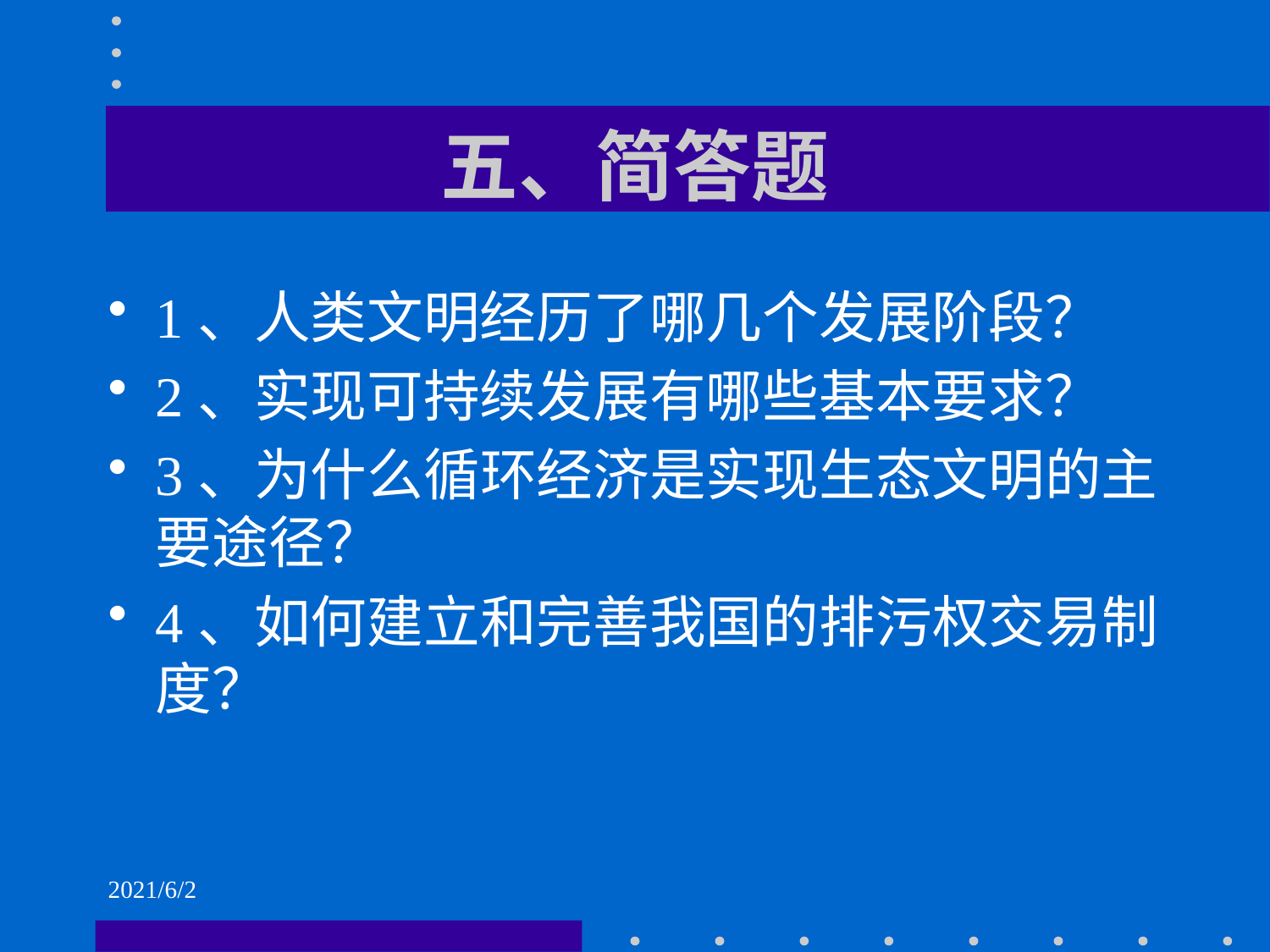

# 五、简答题
1、人类文明经历了哪几个发展阶段？
2、实现可持续发展有哪些基本要求？
3、为什么循环经济是实现生态文明的主要途径？
4、如何建立和完善我国的排污权交易制度？
2021/6/2